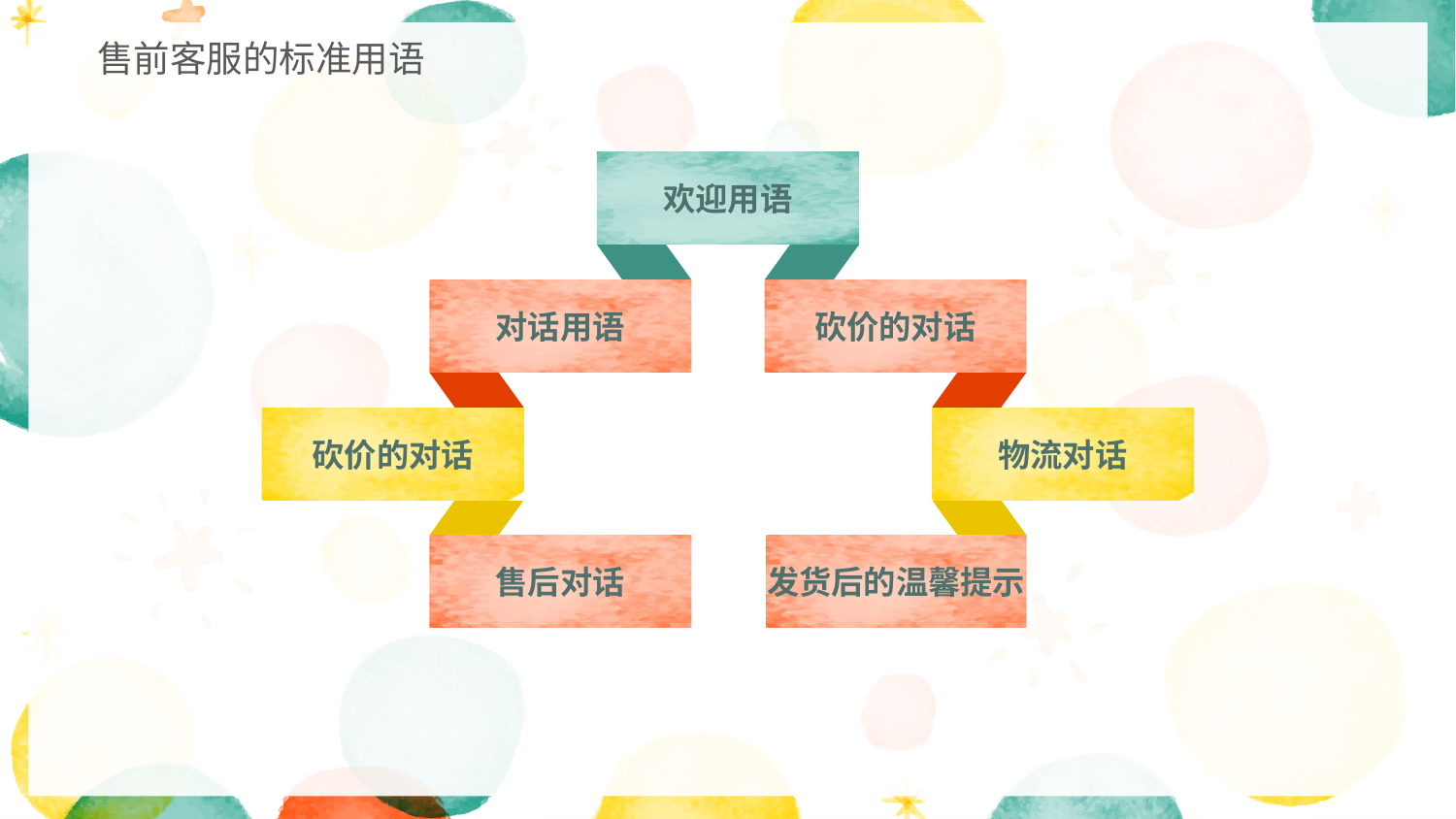

售前客服的标准用语
欢迎用语

对话用语
砍价的对话

砍价的对话
物流对话

发货后的温馨提示
售后对话